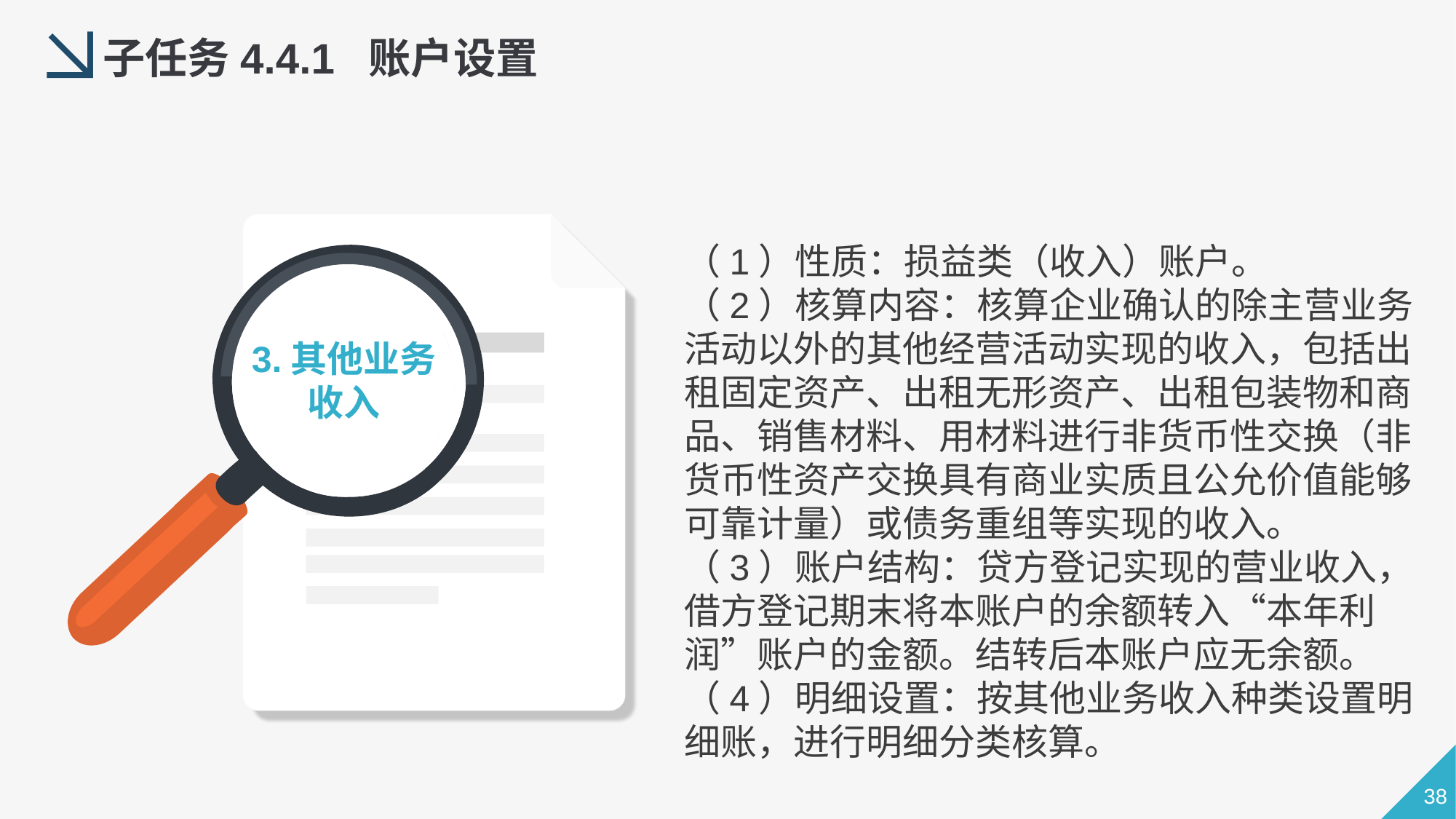

子任务4.4.1  账户设置

（1）性质：损益类（收入）账户。
（2）核算内容：核算企业确认的除主营业务活动以外的其他经营活动实现的收入，包括出租固定资产、出租无形资产、出租包装物和商品、销售材料、用材料进行非货币性交换（非货币性资产交换具有商业实质且公允价值能够可靠计量）或债务重组等实现的收入。
（3）账户结构：贷方登记实现的营业收入，借方登记期末将本账户的余额转入“本年利润”账户的金额。结转后本账户应无余额。
（4）明细设置：按其他业务收入种类设置明细账，进行明细分类核算。

3.其他业务收入